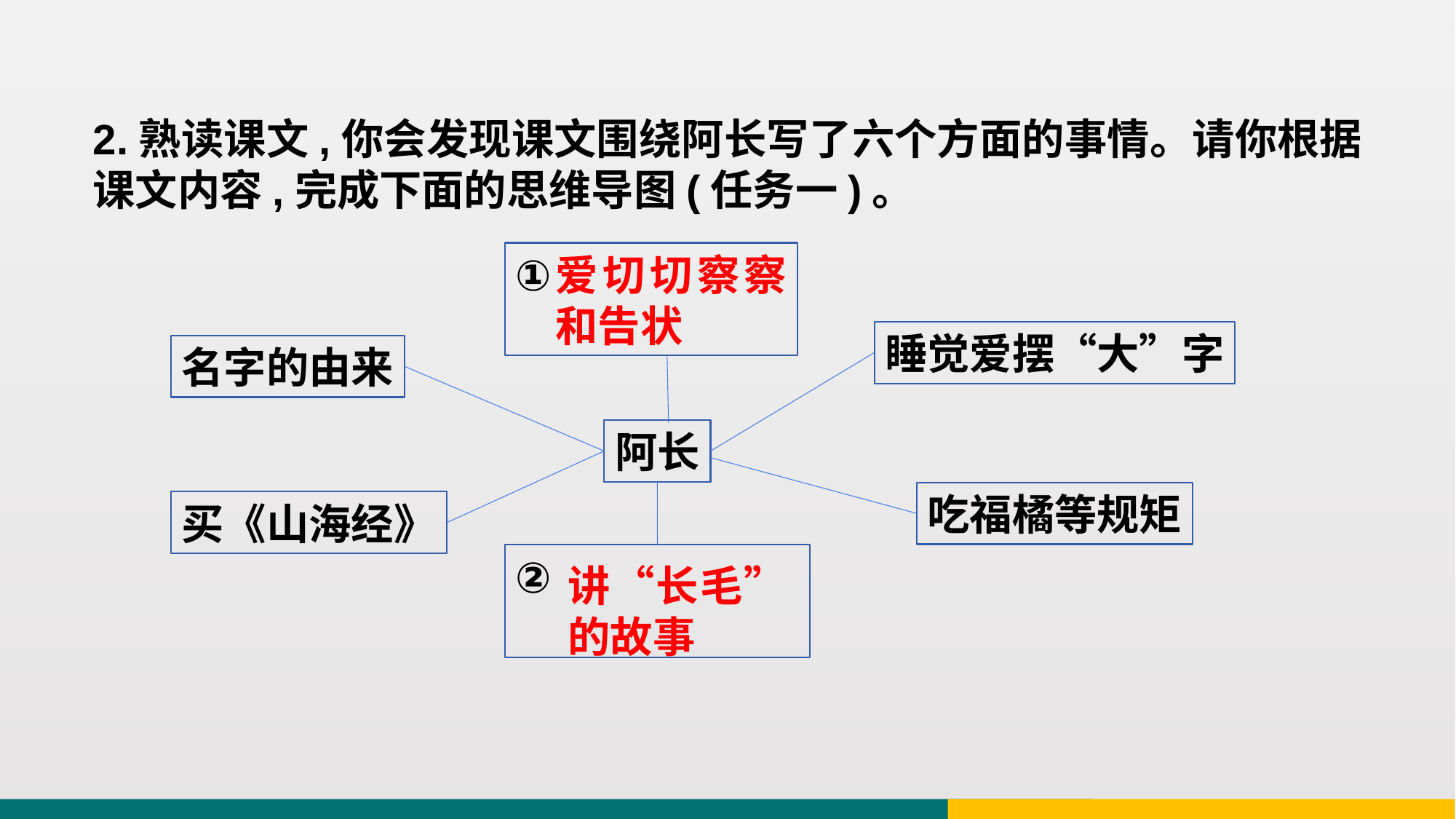

2.熟读课文,你会发现课文围绕阿长写了六个方面的事情。请你根据课文内容,完成下面的思维导图(任务一)。
①

爱切切察察和告状

睡觉爱摆“大”字
名字的由来
阿长
吃福橘等规矩
买《山海经》
②

讲“长毛”的故事